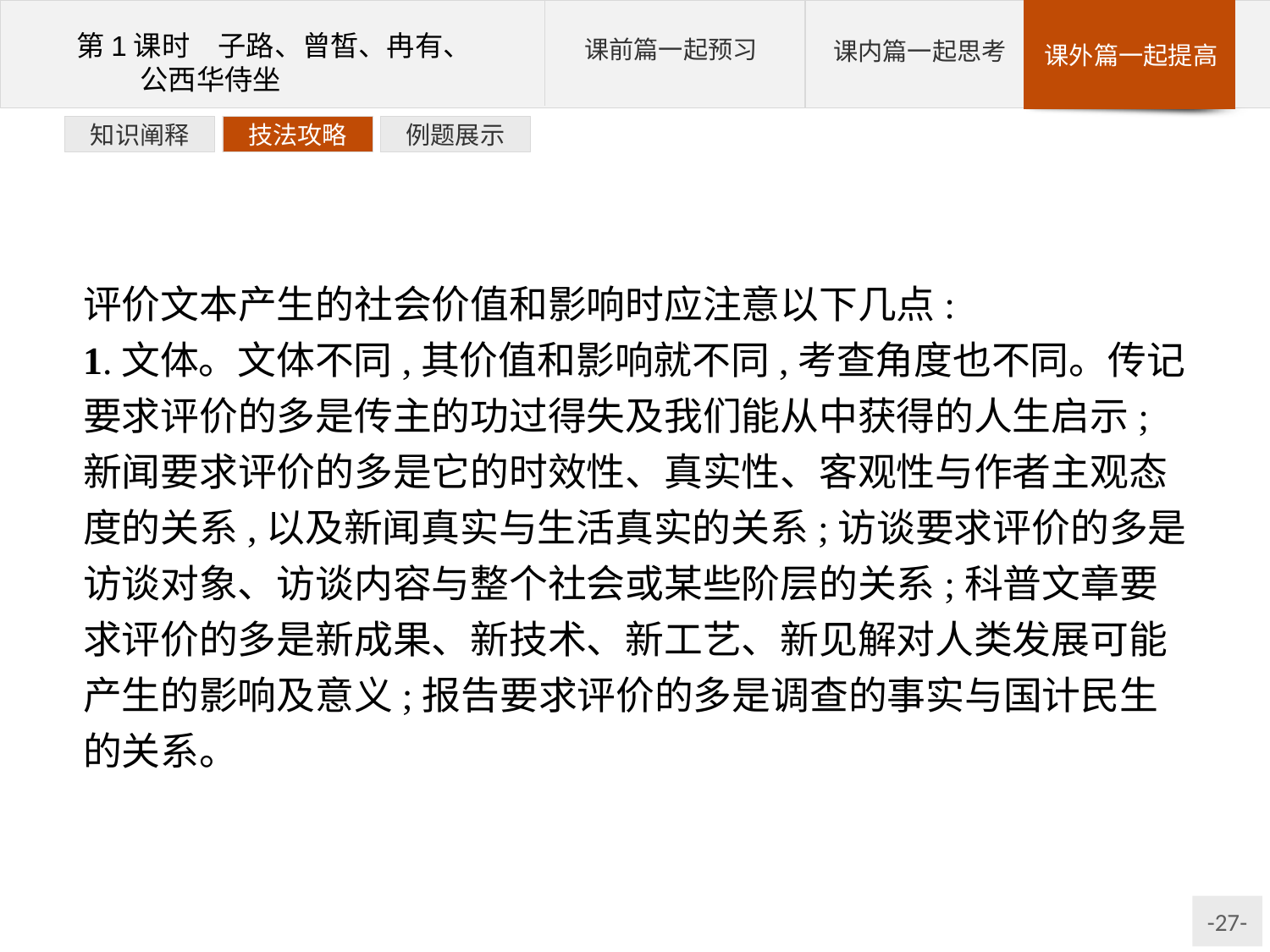

例题展示
技法攻略
知识阐释
评价文本产生的社会价值和影响时应注意以下几点:
1.文体。文体不同,其价值和影响就不同,考查角度也不同。传记要求评价的多是传主的功过得失及我们能从中获得的人生启示;新闻要求评价的多是它的时效性、真实性、客观性与作者主观态度的关系,以及新闻真实与生活真实的关系;访谈要求评价的多是访谈对象、访谈内容与整个社会或某些阶层的关系;科普文章要求评价的多是新成果、新技术、新工艺、新见解对人类发展可能产生的影响及意义;报告要求评价的多是调查的事实与国计民生的关系。